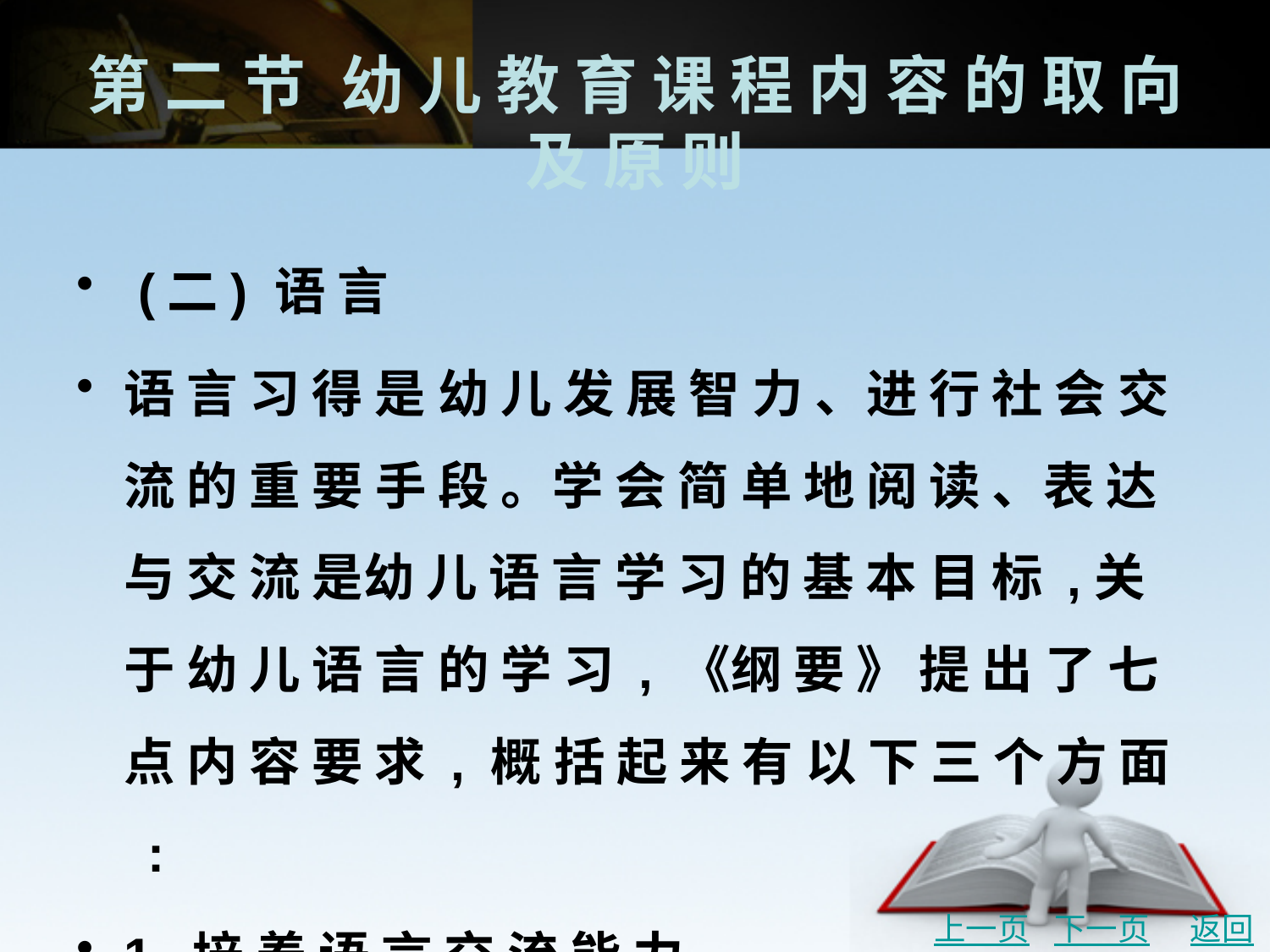

# 第 二 节	幼 儿 教 育 课 程 内 容 的 取 向 及 原 则
 (二) 语 言
语 言 习 得 是 幼 儿 发 展 智 力 、进 行 社 会 交 流 的 重 要 手 段 。学 会 简 单 地 阅 读 、表 达 与 交 流 是幼 儿 语 言 学 习 的 基 本 目 标 ,关 于 幼 儿 语 言 的 学 习 , 《纲 要 》 提 出 了 七 点 内 容 要 求 , 概 括 起 来 有 以 下 三 个 方 面 :
1. 培 养 语 言 交 流 能 力
2. 培 养 幼 儿 阅 读 与 书 写 文 字 符 号 的 兴 趣
3. 民 族 语 言 的 学 习

上一页
下一页
返回